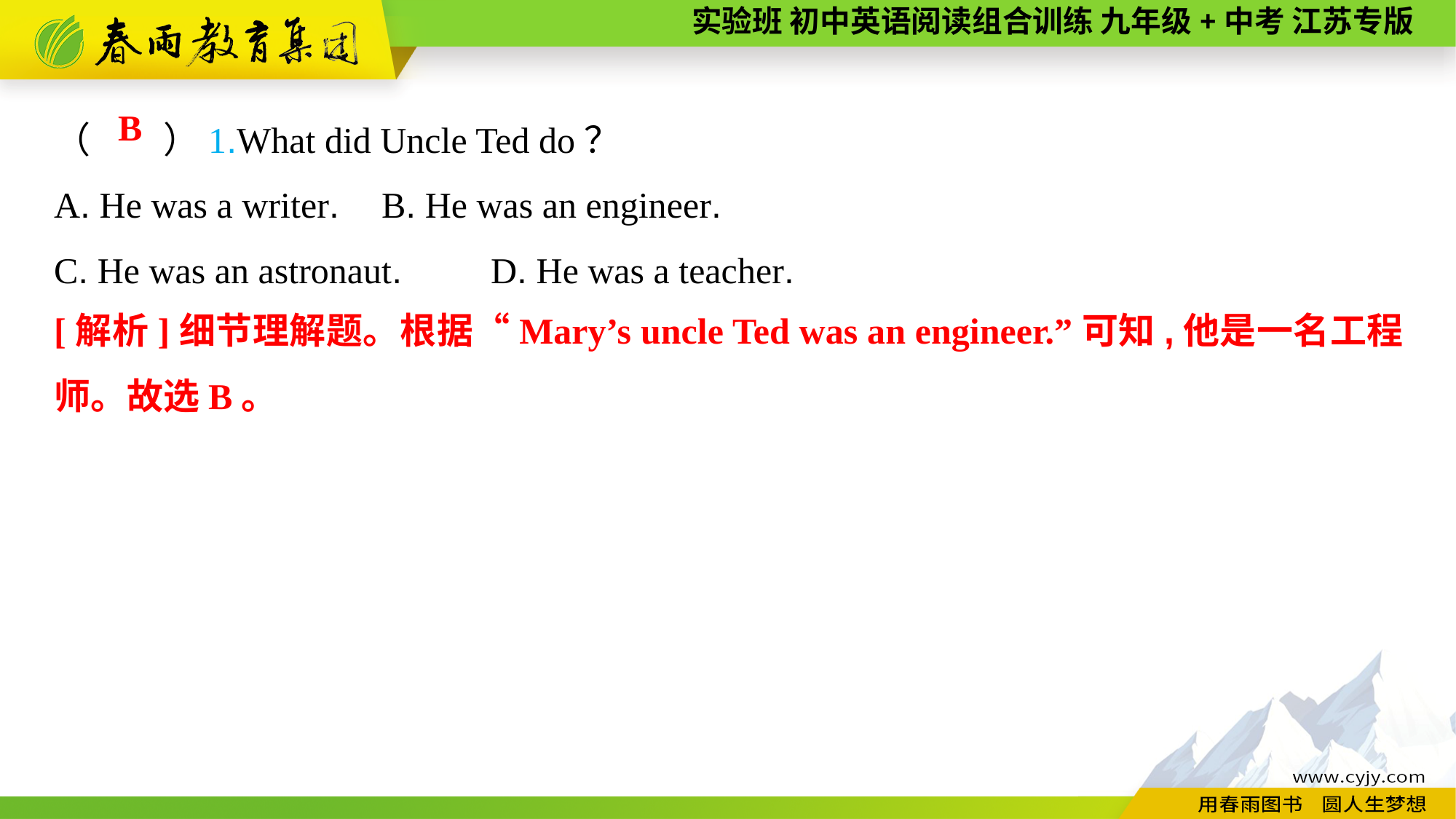

（　　）1.What did Uncle Ted do？
A. He was a writer.	B. He was an engineer.
C. He was an astronaut.	D. He was a teacher.
B
[解析]细节理解题。根据“Mary’s uncle Ted was an engineer.”可知,他是一名工程师。故选B。